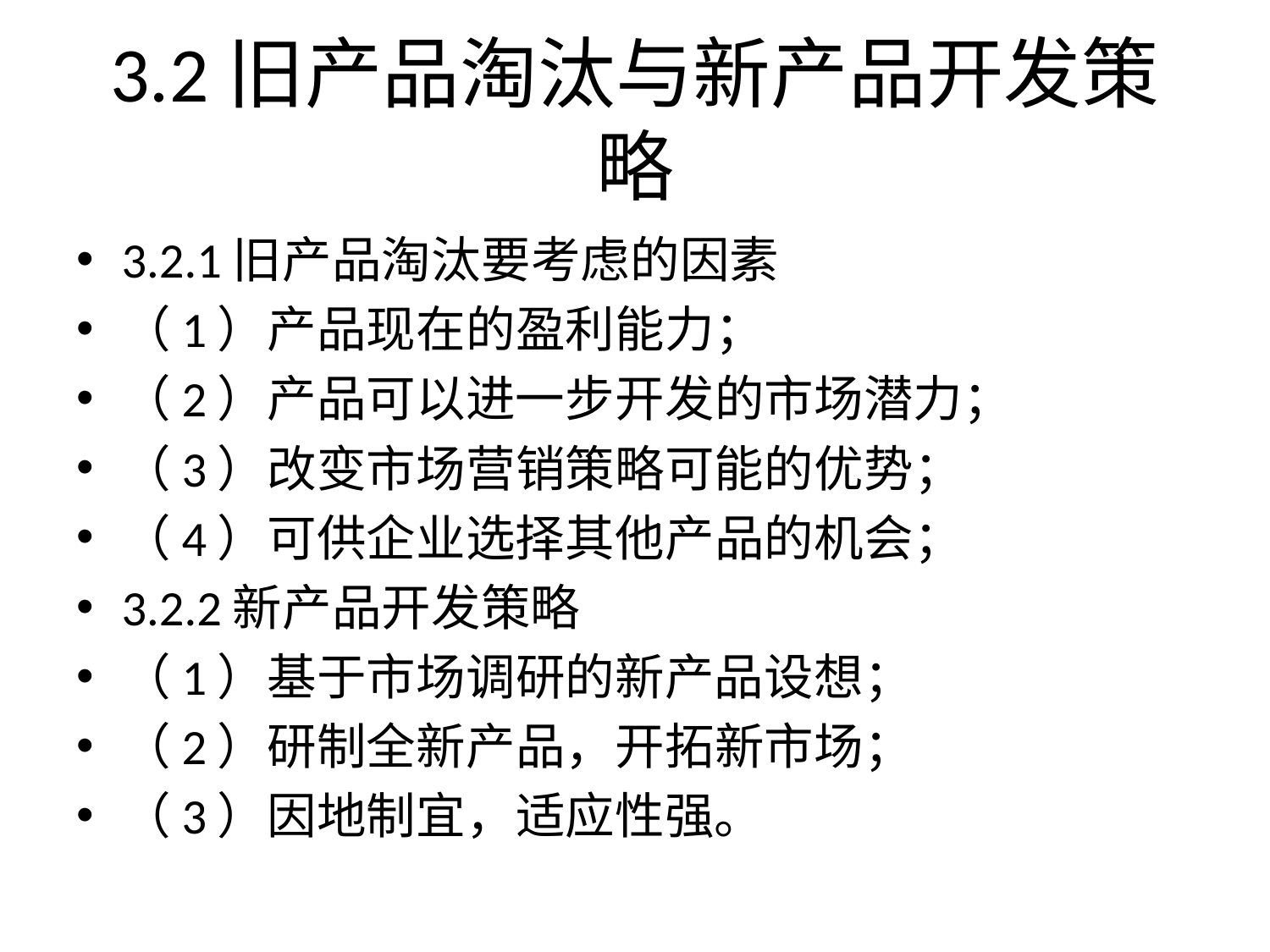

# 3.2旧产品淘汰与新产品开发策略
3.2.1旧产品淘汰要考虑的因素
（1）产品现在的盈利能力；
（2）产品可以进一步开发的市场潜力；
（3）改变市场营销策略可能的优势；
（4）可供企业选择其他产品的机会；
3.2.2新产品开发策略
（1）基于市场调研的新产品设想；
（2）研制全新产品，开拓新市场；
（3）因地制宜，适应性强。